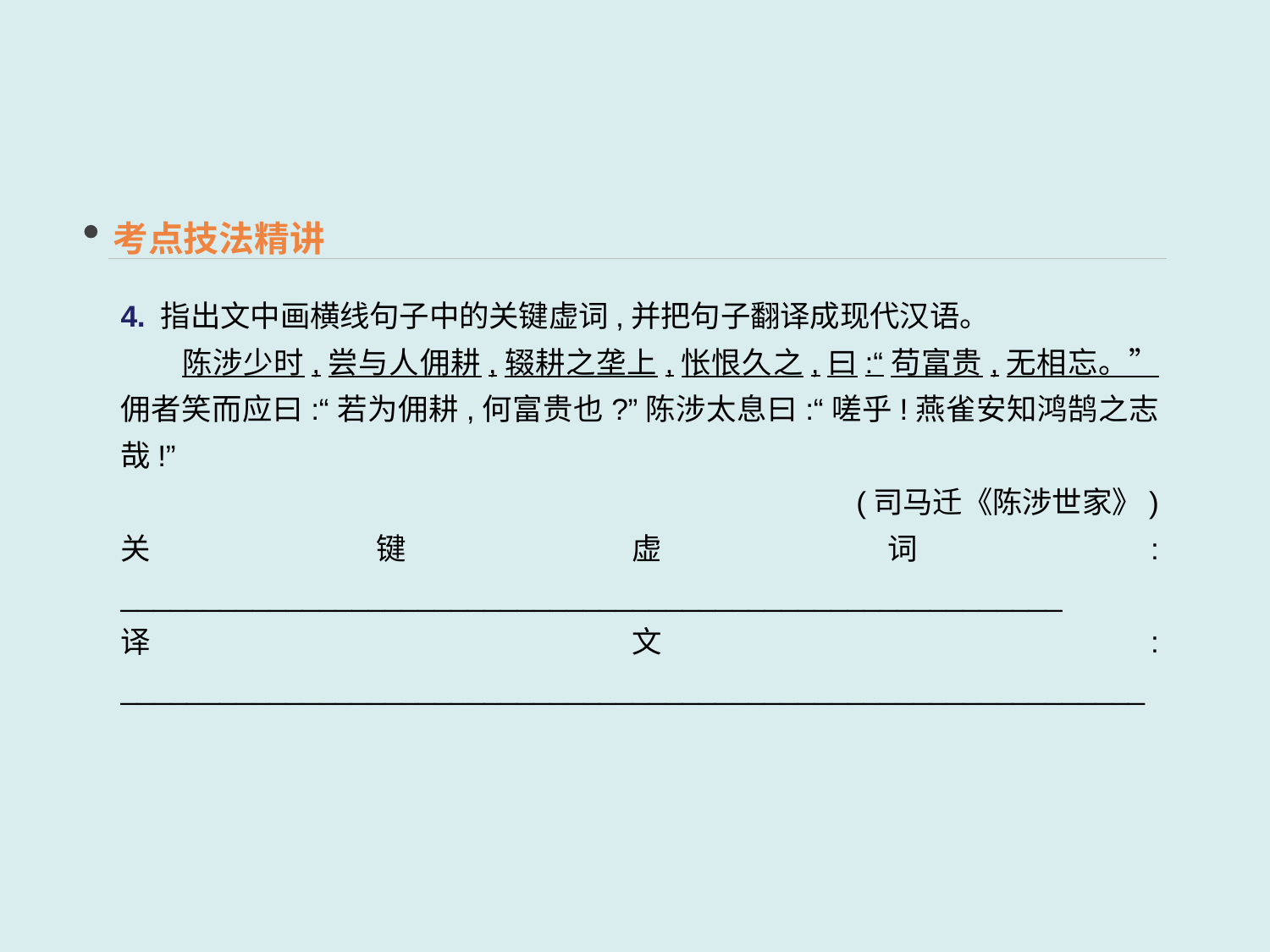

考点技法精讲

4. 指出文中画横线句子中的关键虚词,并把句子翻译成现代汉语。
　　陈涉少时,尝与人佣耕,辍耕之垄上,怅恨久之,曰:“苟富贵,无相忘。”佣者笑而应曰:“若为佣耕,何富贵也?”陈涉太息曰:“嗟乎!燕雀安知鸿鹄之志哉!”
(司马迁《陈涉世家》)
关键虚词: _________________________________________________________
译文: ______________________________________________________________